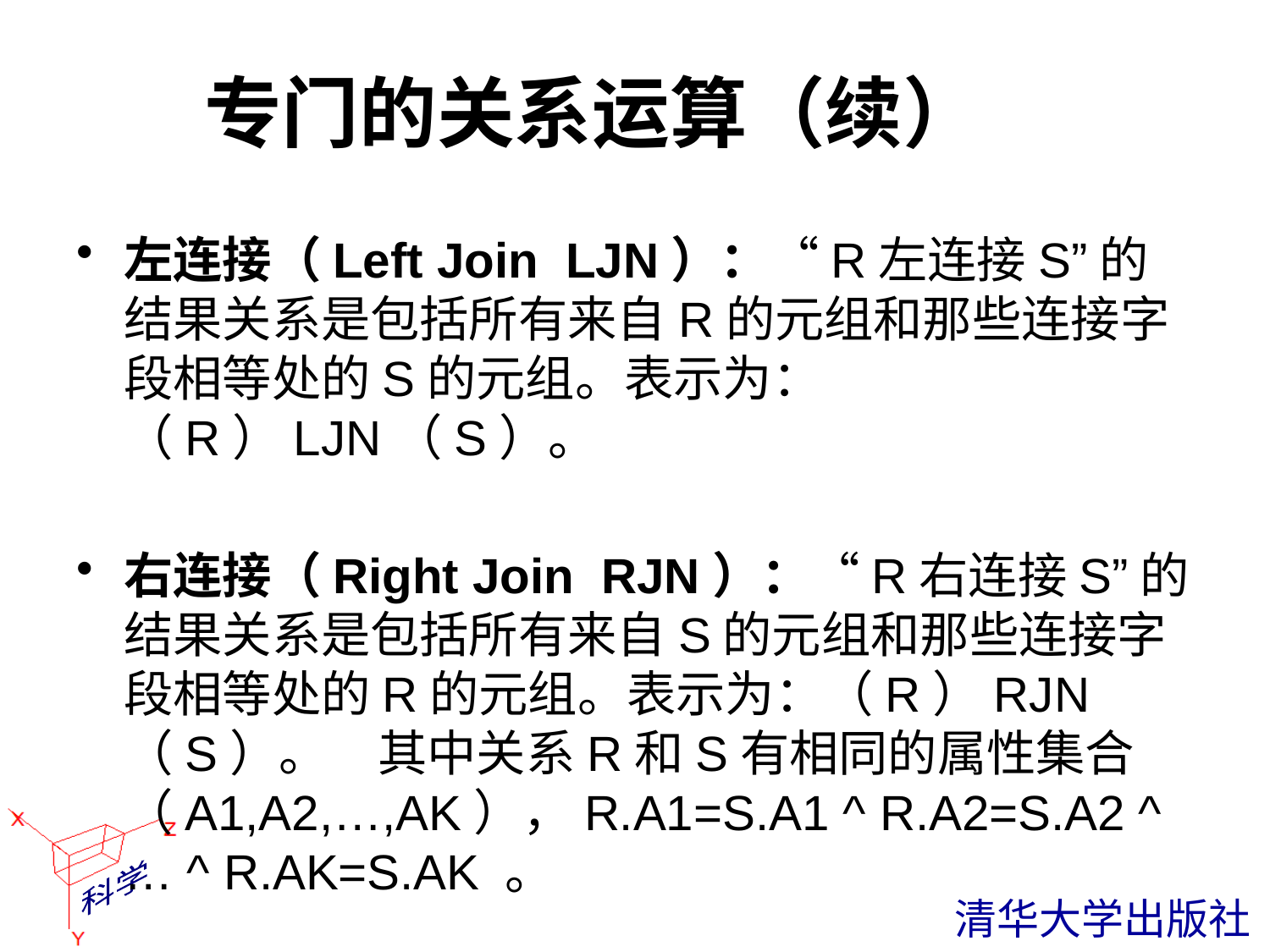

# 专门的关系运算（续）
左连接（Left Join  LJN）：“R左连接S”的结果关系是包括所有来自R的元组和那些连接字段相等处的S的元组。表示为：（R）LJN（S）。

右连接（Right Join  RJN）：“R右连接S”的结果关系是包括所有来自S的元组和那些连接字段相等处的R的元组。表示为：（R）RJN（S）。	其中关系R和S有相同的属性集合（A1,A2,…,AK），R.A1=S.A1 ^ R.A2=S.A2 ^ … ^ R.AK=S.AK 。
      清华大学出版社